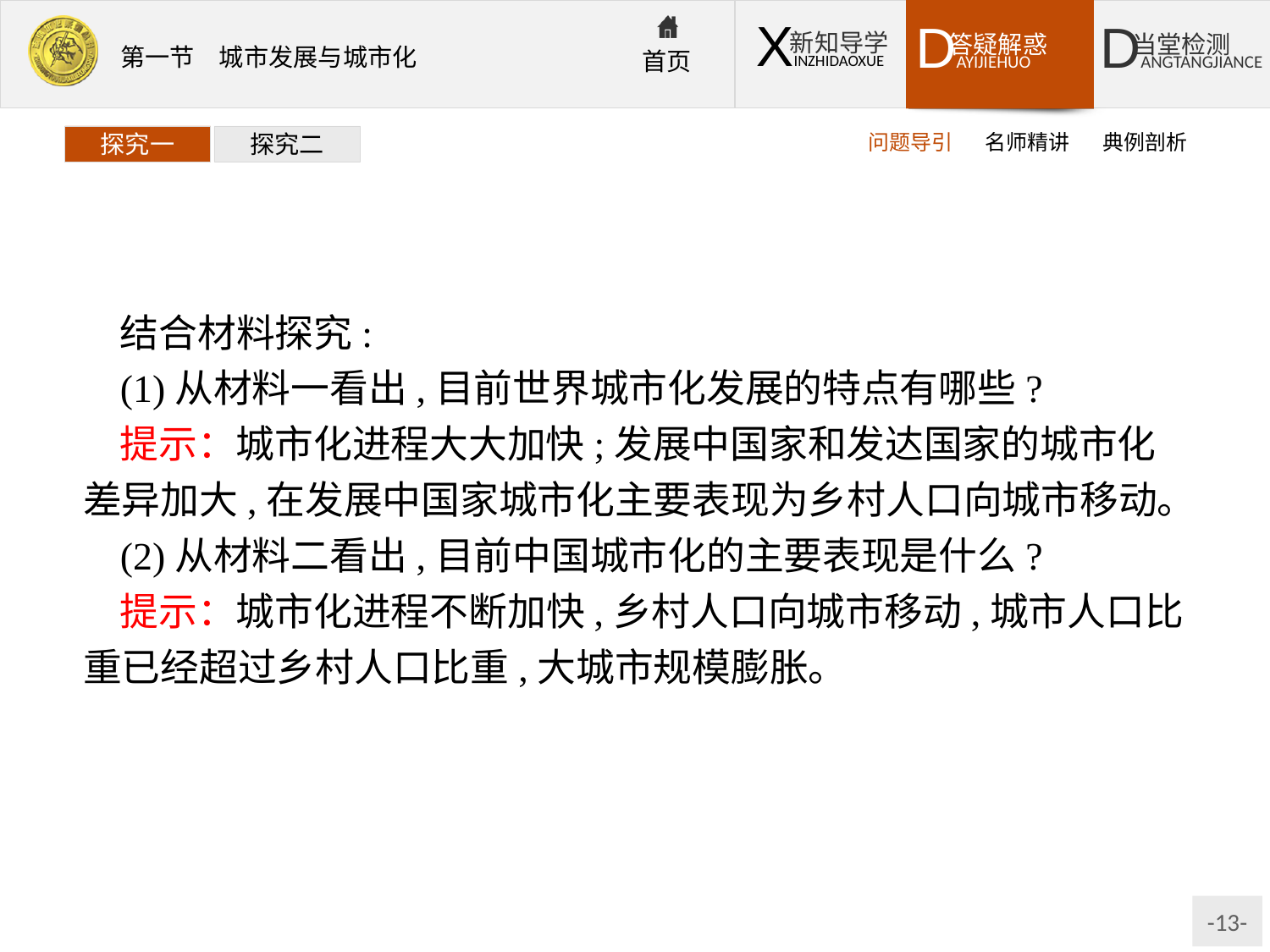

问题导引
名师精讲
典例剖析
探究一
探究二
结合材料探究:
(1)从材料一看出,目前世界城市化发展的特点有哪些?
提示：城市化进程大大加快;发展中国家和发达国家的城市化差异加大,在发展中国家城市化主要表现为乡村人口向城市移动。
(2)从材料二看出,目前中国城市化的主要表现是什么?
提示：城市化进程不断加快,乡村人口向城市移动,城市人口比重已经超过乡村人口比重,大城市规模膨胀。